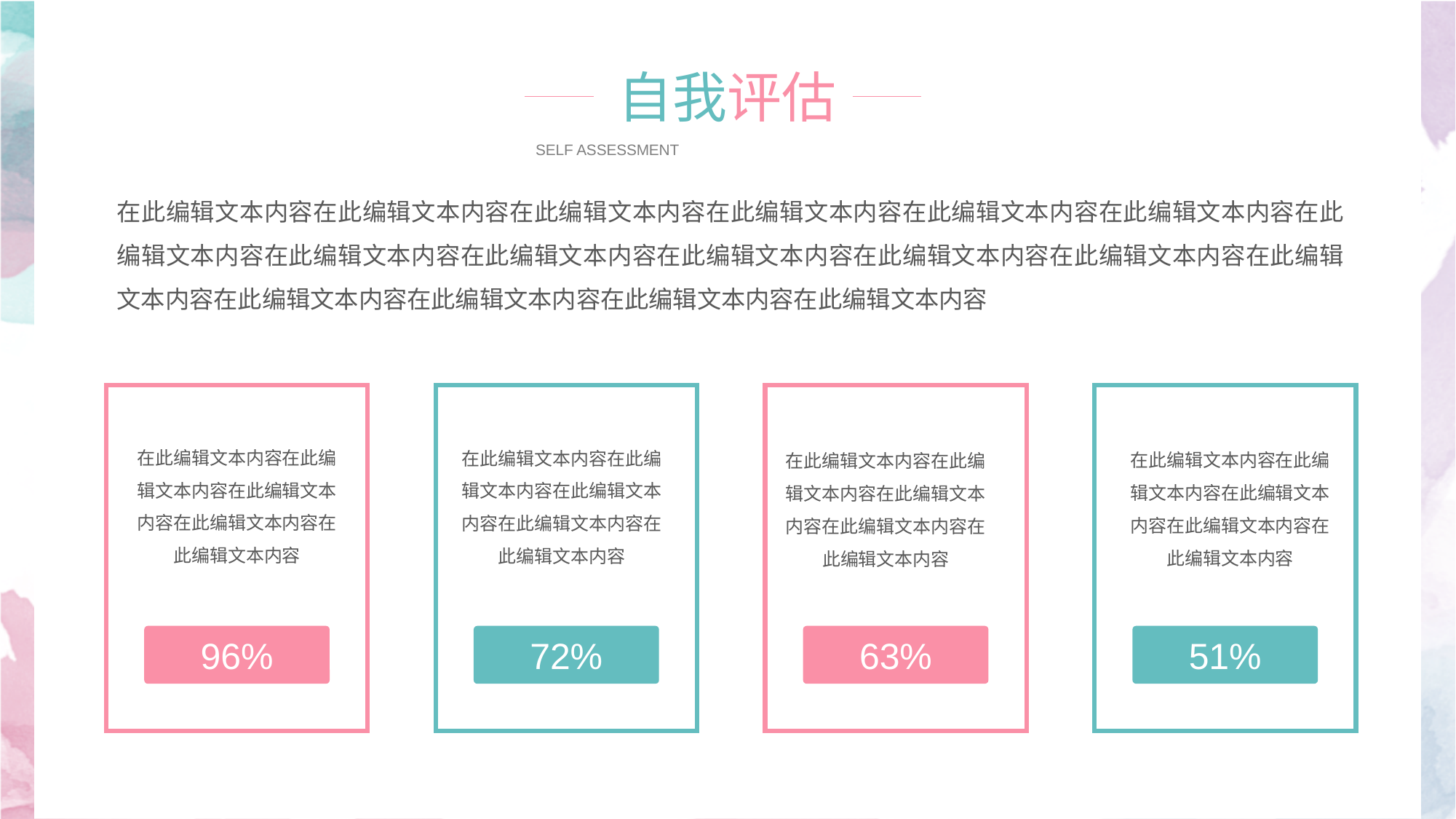

自我评估
SELF ASSESSMENT
在此编辑文本内容在此编辑文本内容在此编辑文本内容在此编辑文本内容在此编辑文本内容在此编辑文本内容在此编辑文本内容在此编辑文本内容在此编辑文本内容在此编辑文本内容在此编辑文本内容在此编辑文本内容在此编辑文本内容在此编辑文本内容在此编辑文本内容在此编辑文本内容在此编辑文本内容

在此编辑文本内容在此编辑文本内容在此编辑文本内容在此编辑文本内容在此编辑文本内容
在此编辑文本内容在此编辑文本内容在此编辑文本内容在此编辑文本内容在此编辑文本内容
在此编辑文本内容在此编辑文本内容在此编辑文本内容在此编辑文本内容在此编辑文本内容
在此编辑文本内容在此编辑文本内容在此编辑文本内容在此编辑文本内容在此编辑文本内容
96%
72%
63%
51%